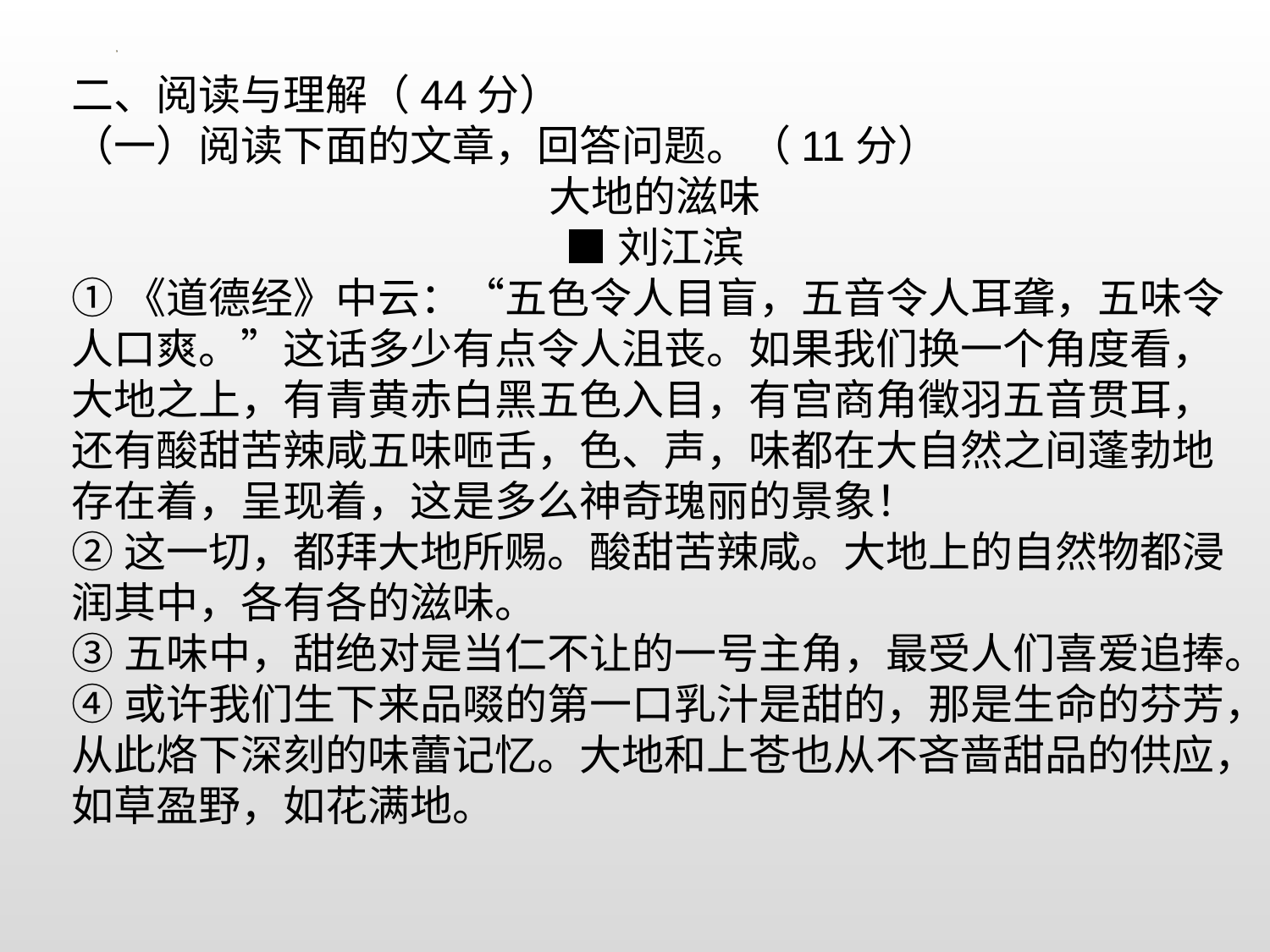

二、阅读与理解（44分）
（一）阅读下面的文章，回答问题。（11分）
大地的滋味
■刘江滨
①《道德经》中云：“五色令人目盲，五音令人耳聋，五味令人口爽。”这话多少有点令人沮丧。如果我们换一个角度看，大地之上，有青黄赤白黑五色入目，有宫商角徵羽五音贯耳，还有酸甜苦辣咸五味咂舌，色、声，味都在大自然之间蓬勃地存在着，呈现着，这是多么神奇瑰丽的景象！
②这一切，都拜大地所赐。酸甜苦辣咸。大地上的自然物都浸润其中，各有各的滋味。
③五味中，甜绝对是当仁不让的一号主角，最受人们喜爱追捧。
④或许我们生下来品啜的第一口乳汁是甜的，那是生命的芬芳，从此烙下深刻的味蕾记忆。大地和上苍也从不吝啬甜品的供应，如草盈野，如花满地。